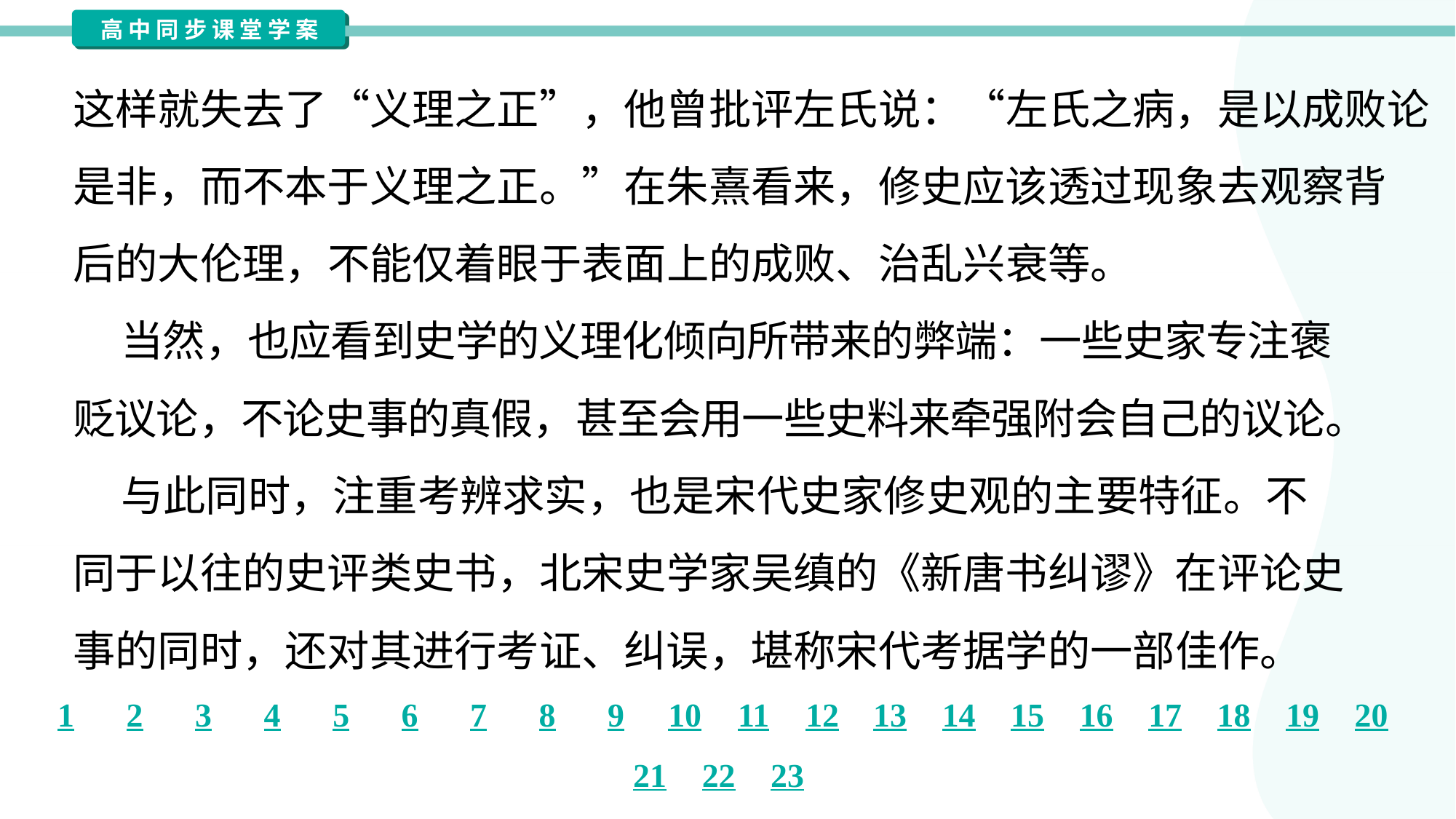

这样就失去了“义理之正”，他曾批评左氏说：“左氏之病，是以成败论
是非，而不本于义理之正。”在朱熹看来，修史应该透过现象去观察背
后的大伦理，不能仅着眼于表面上的成败、治乱兴衰等。
    当然，也应看到史学的义理化倾向所带来的弊端：一些史家专注褒
贬议论，不论史事的真假，甚至会用一些史料来牵强附会自己的议论。
    与此同时，注重考辨求实，也是宋代史家修史观的主要特征。不
同于以往的史评类史书，北宋史学家吴缜的《新唐书纠谬》在评论史
事的同时，还对其进行考证、纠误，堪称宋代考据学的一部佳作。